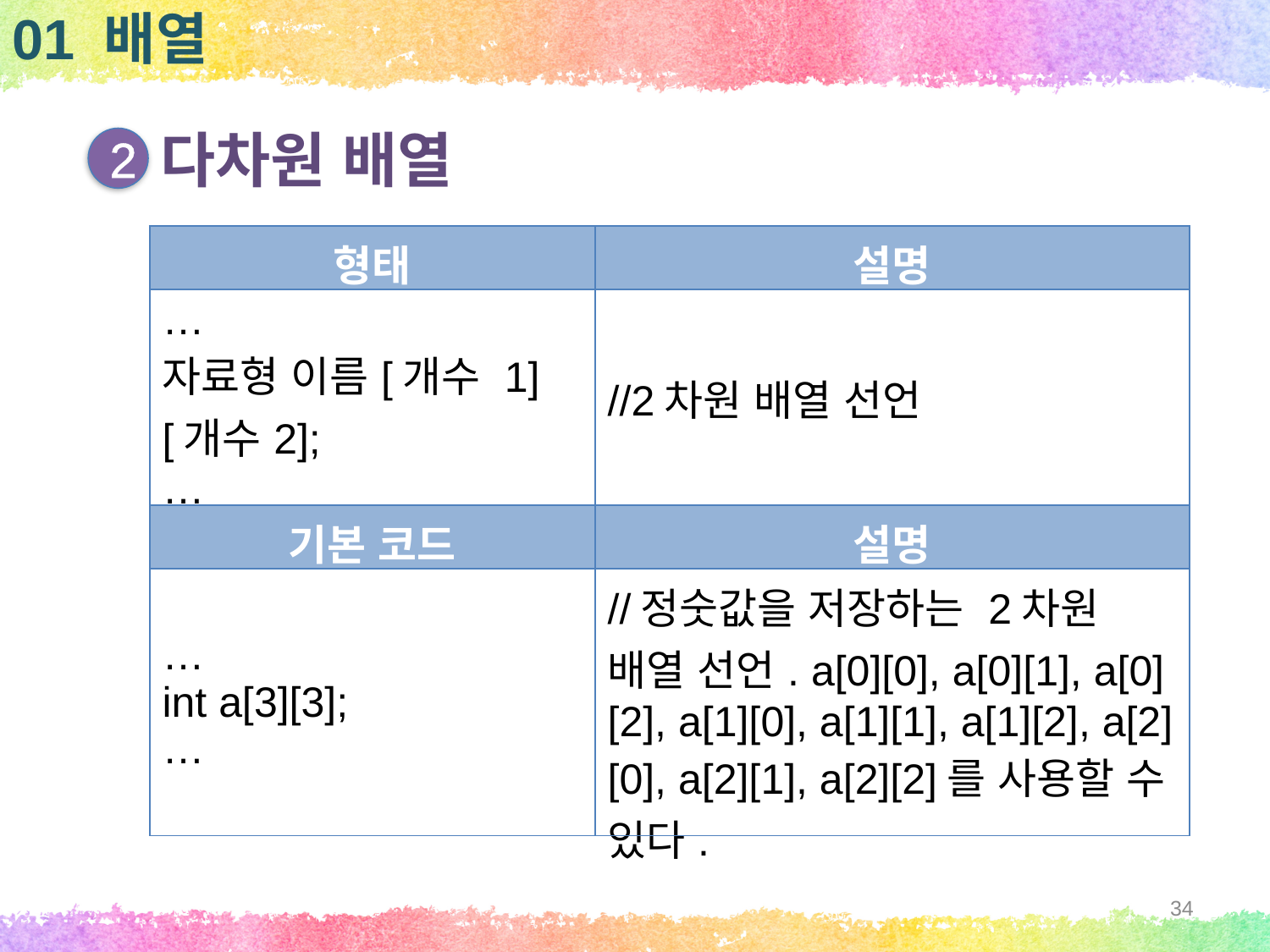

01 배열
다차원 배열
2
| 형태 | 설명 |
| --- | --- |
| … 자료형 이름[개수 1][개수2]; … | //2차원 배열 선언 |
| 기본 코드 | 설명 |
| … int a[3][3]; … | //정숫값을 저장하는 2차원 배열 선언. a[0][0], a[0][1], a[0][2], a[1][0], a[1][1], a[1][2], a[2][0], a[2][1], a[2][2]를 사용할 수 있다. |
34